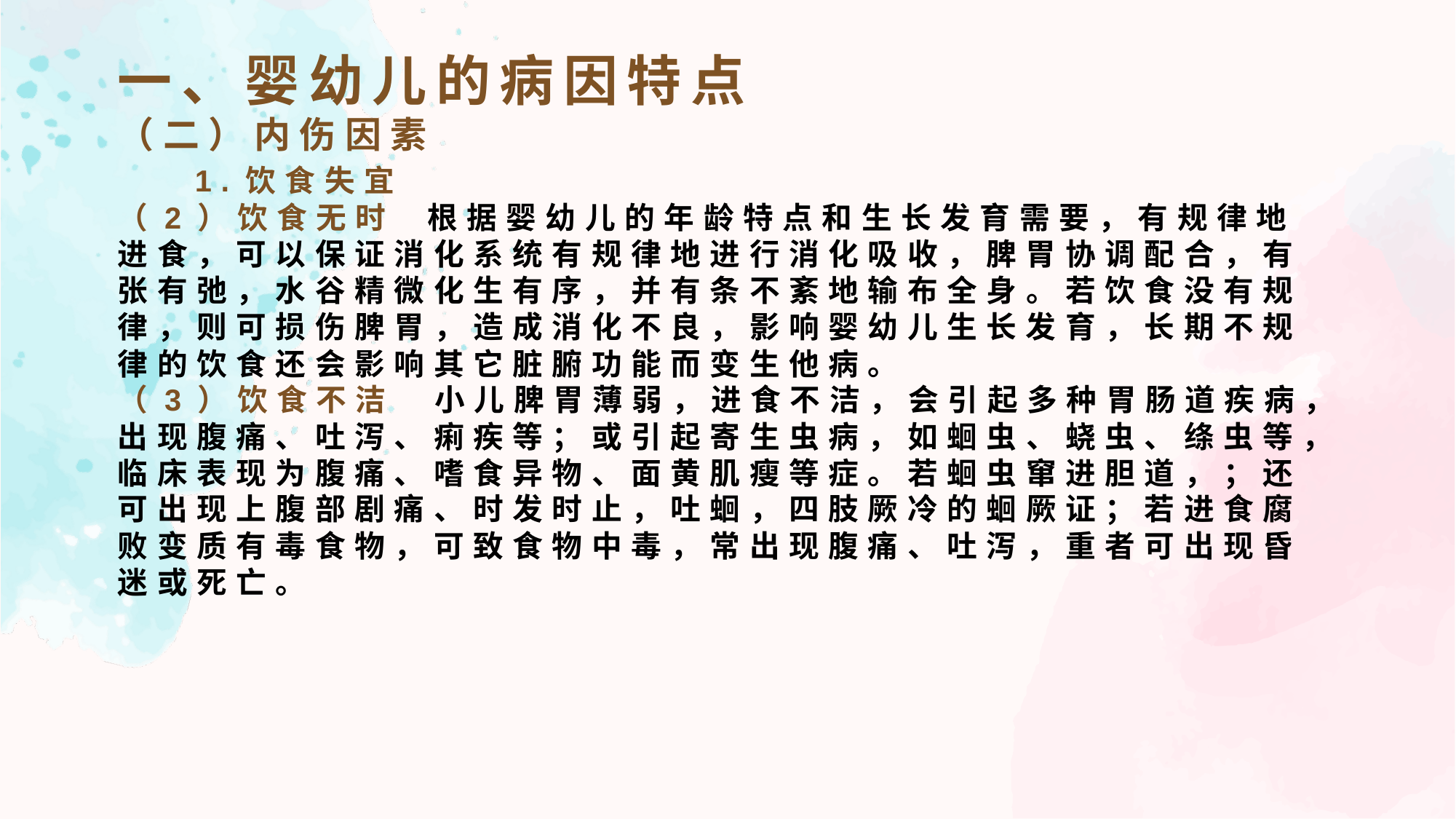

一、婴幼儿的病因特点
（二）内伤因素
    1.饮食失宜
（2）饮食无时  根据婴幼儿的年龄特点和生长发育需要，有规律地进食，可以保证消化系统有规律地进行消化吸收，脾胃协调配合，有张有弛，水谷精微化生有序，并有条不紊地输布全身。若饮食没有规律，则可损伤脾胃，造成消化不良，影响婴幼儿生长发育，长期不规律的饮食还会影响其它脏腑功能而变生他病。
（3）饮食不洁　小儿脾胃薄弱，进食不洁，会引起多种胃肠道疾病，出现腹痛、吐泻、痢疾等；或引起寄生虫病，如蛔虫、蛲虫、绦虫等，临床表现为腹痛、嗜食异物、面黄肌瘦等症。若蛔虫窜进胆道，；还可出现上腹部剧痛、时发时止，吐蛔，四肢厥冷的蛔厥证；若进食腐败变质有毒食物，可致食物中毒，常出现腹痛、吐泻，重者可出现昏迷或死亡。